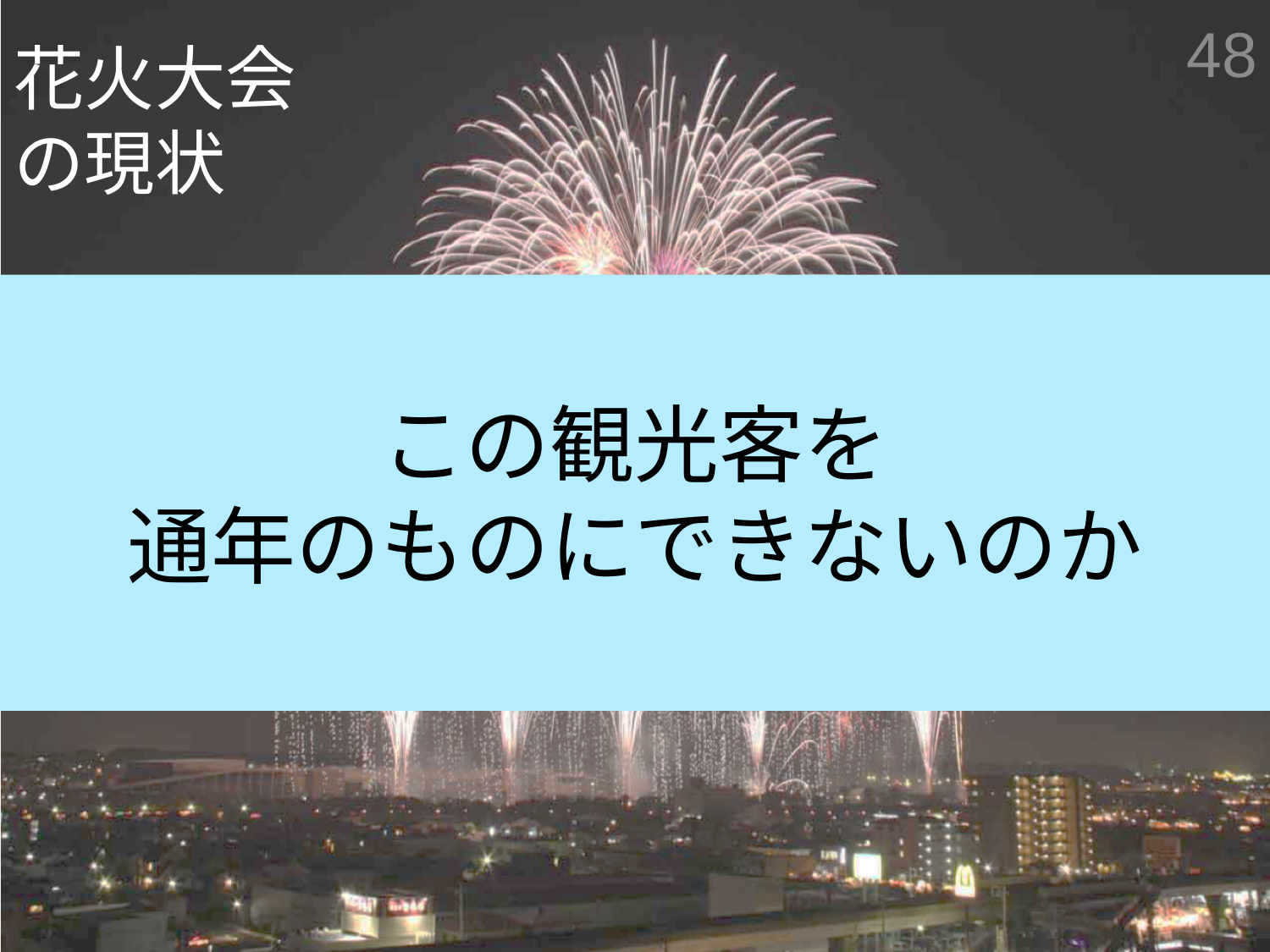

48
花火大会
の現状

この観光客を
通年のものにできないのか

花火大会は年に1回のもの
圧倒的な集客力をもつ